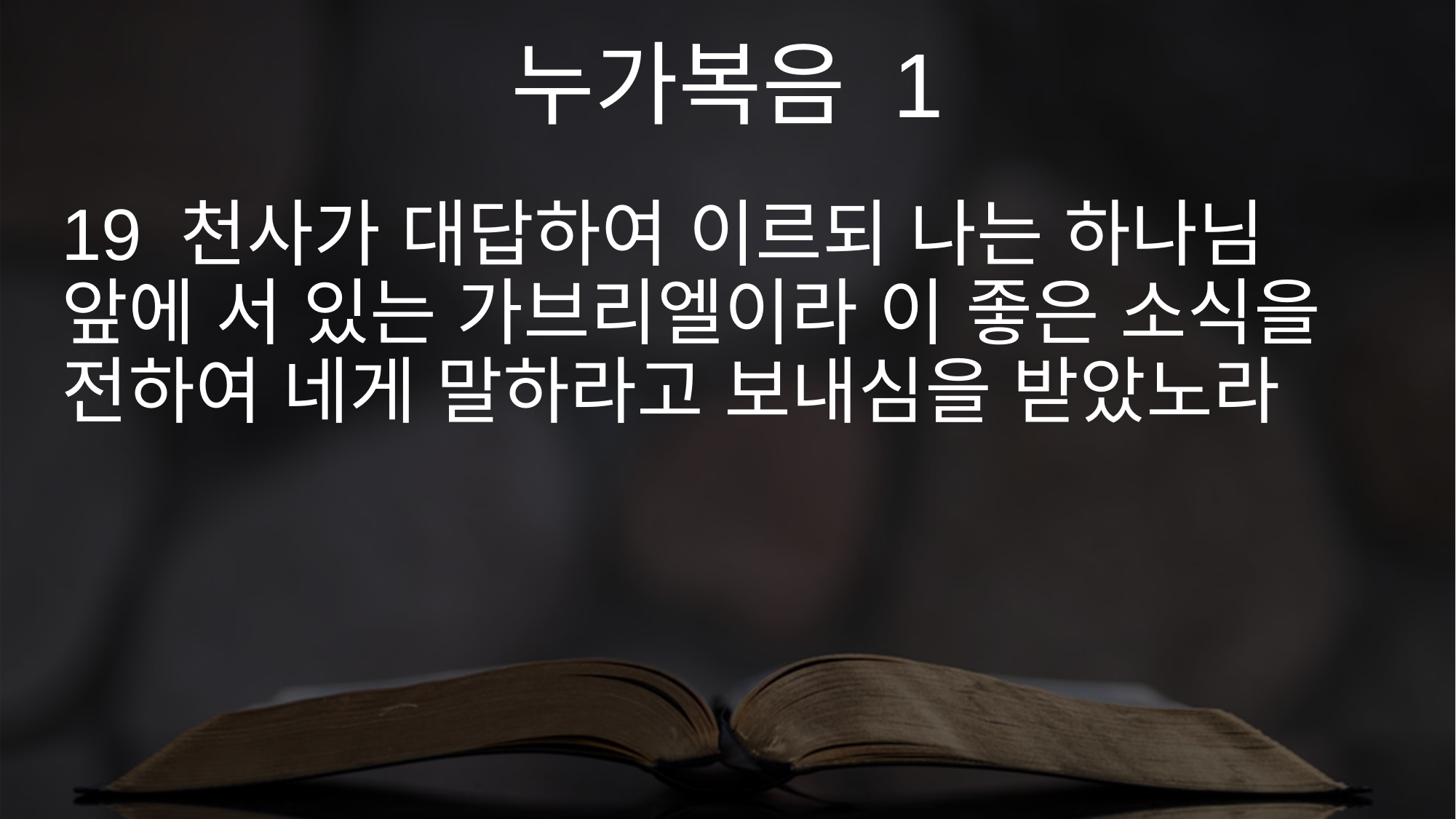

누가복음 1
19 천사가 대답하여 이르되 나는 하나님 앞에 서 있는 가브리엘이라 이 좋은 소식을 전하여 네게 말하라고 보내심을 받았노라